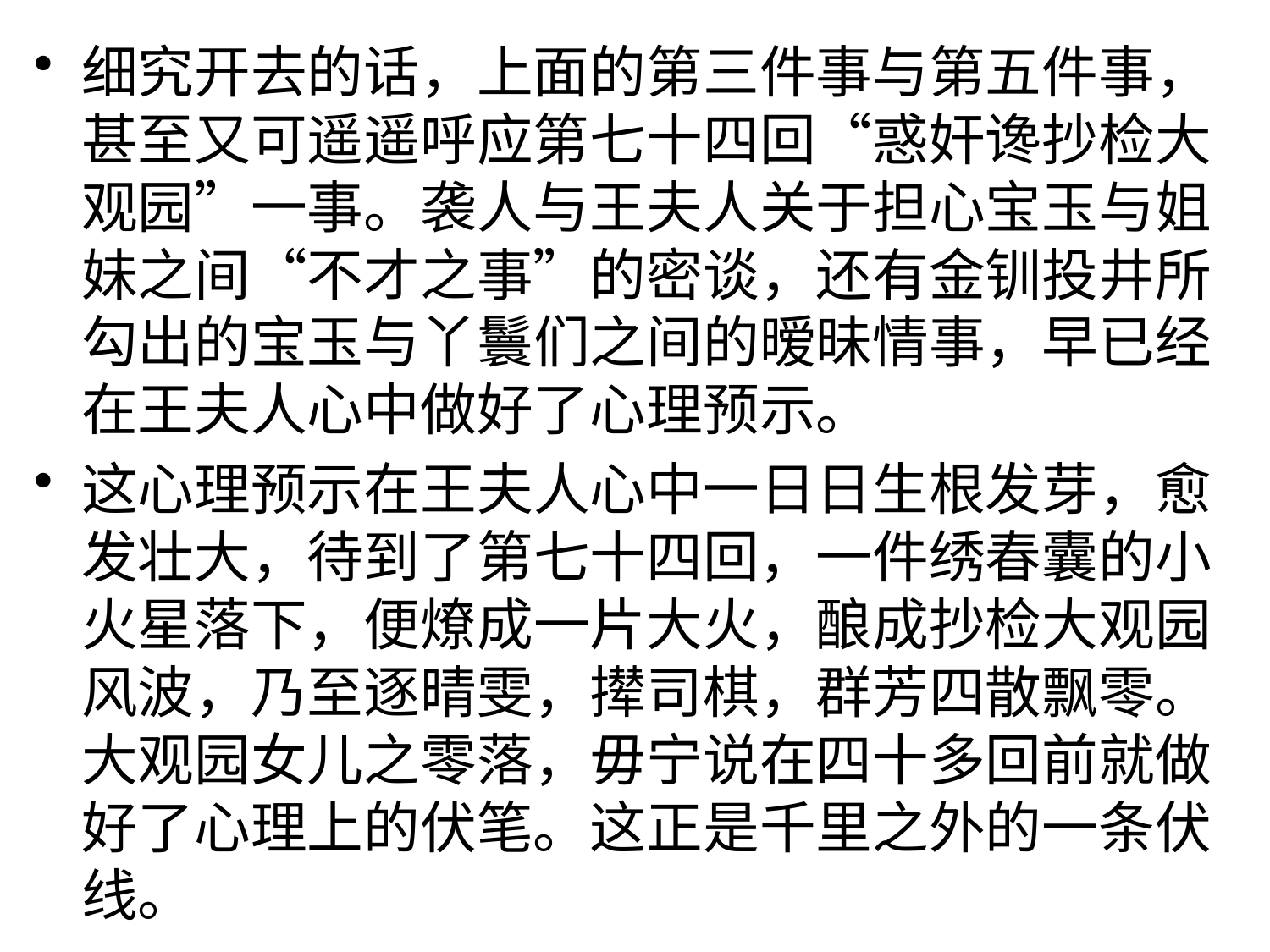

细究开去的话，上面的第三件事与第五件事，甚至又可遥遥呼应第七十四回“惑奸谗抄检大观园”一事。袭人与王夫人关于担心宝玉与姐妹之间“不才之事”的密谈，还有金钏投井所勾出的宝玉与丫鬟们之间的暧昧情事，早已经在王夫人心中做好了心理预示。
这心理预示在王夫人心中一日日生根发芽，愈发壮大，待到了第七十四回，一件绣春囊的小火星落下，便燎成一片大火，酿成抄检大观园风波，乃至逐晴雯，撵司棋，群芳四散飘零。大观园女儿之零落，毋宁说在四十多回前就做好了心理上的伏笔。这正是千里之外的一条伏线。
#